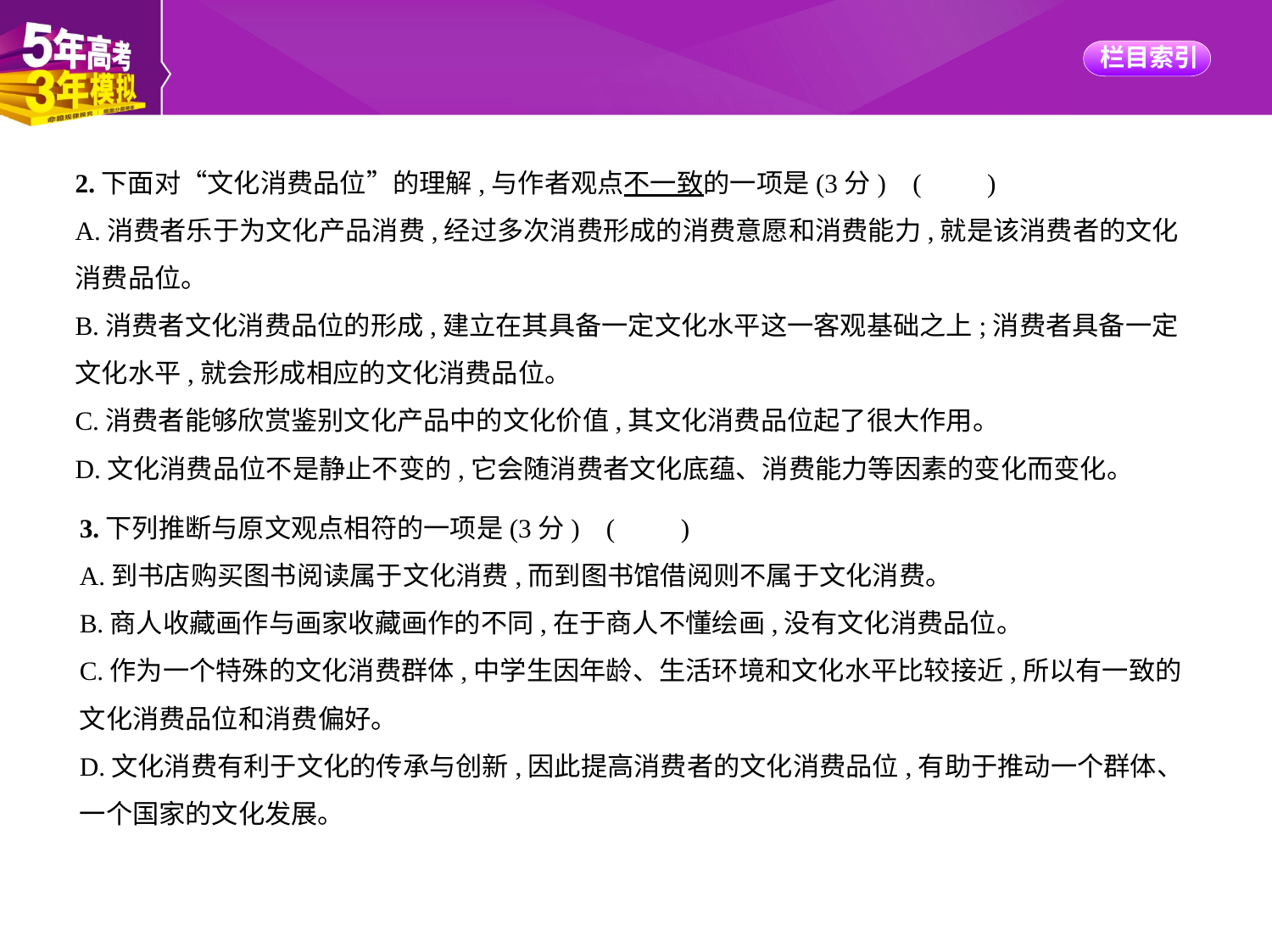

2.下面对“文化消费品位”的理解,与作者观点不一致的一项是(3分) (　　)
A.消费者乐于为文化产品消费,经过多次消费形成的消费意愿和消费能力,就是该消费者的文化
消费品位。
B.消费者文化消费品位的形成,建立在其具备一定文化水平这一客观基础之上;消费者具备一定
文化水平,就会形成相应的文化消费品位。
C.消费者能够欣赏鉴别文化产品中的文化价值,其文化消费品位起了很大作用。
D.文化消费品位不是静止不变的,它会随消费者文化底蕴、消费能力等因素的变化而变化。
3.下列推断与原文观点相符的一项是(3分) (　　)
A.到书店购买图书阅读属于文化消费,而到图书馆借阅则不属于文化消费。
B.商人收藏画作与画家收藏画作的不同,在于商人不懂绘画,没有文化消费品位。
C.作为一个特殊的文化消费群体,中学生因年龄、生活环境和文化水平比较接近,所以有一致的
文化消费品位和消费偏好。
D.文化消费有利于文化的传承与创新,因此提高消费者的文化消费品位,有助于推动一个群体、
一个国家的文化发展。